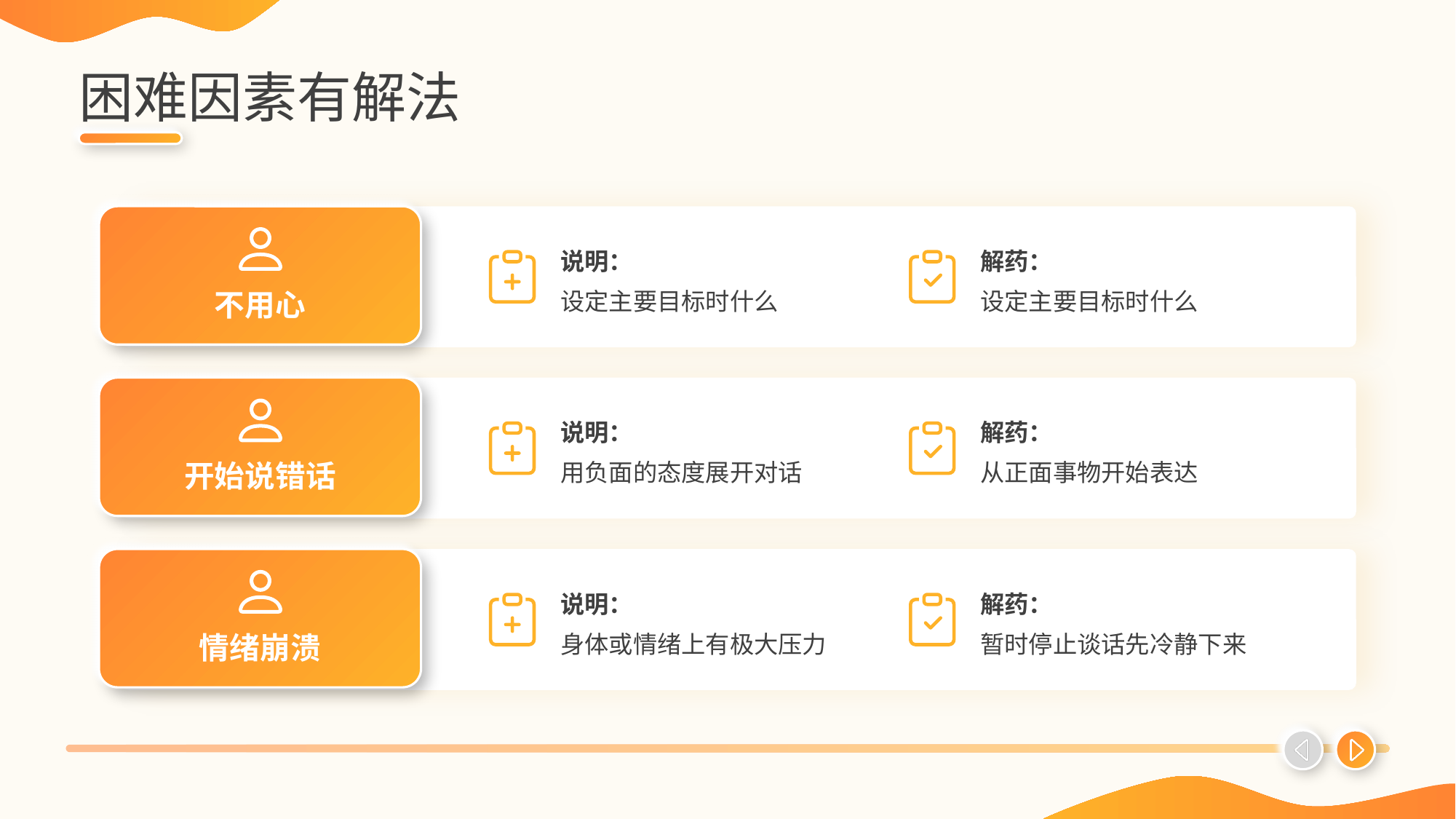

# 困难因素有解法

说明：
解药：

不用心
设定主要目标时什么
设定主要目标时什么

说明：
解药：

开始说错话
用负面的态度展开对话
从正面事物开始表达

说明：
解药：

情绪崩溃
身体或情绪上有极大压力
暂时停止谈话先冷静下来